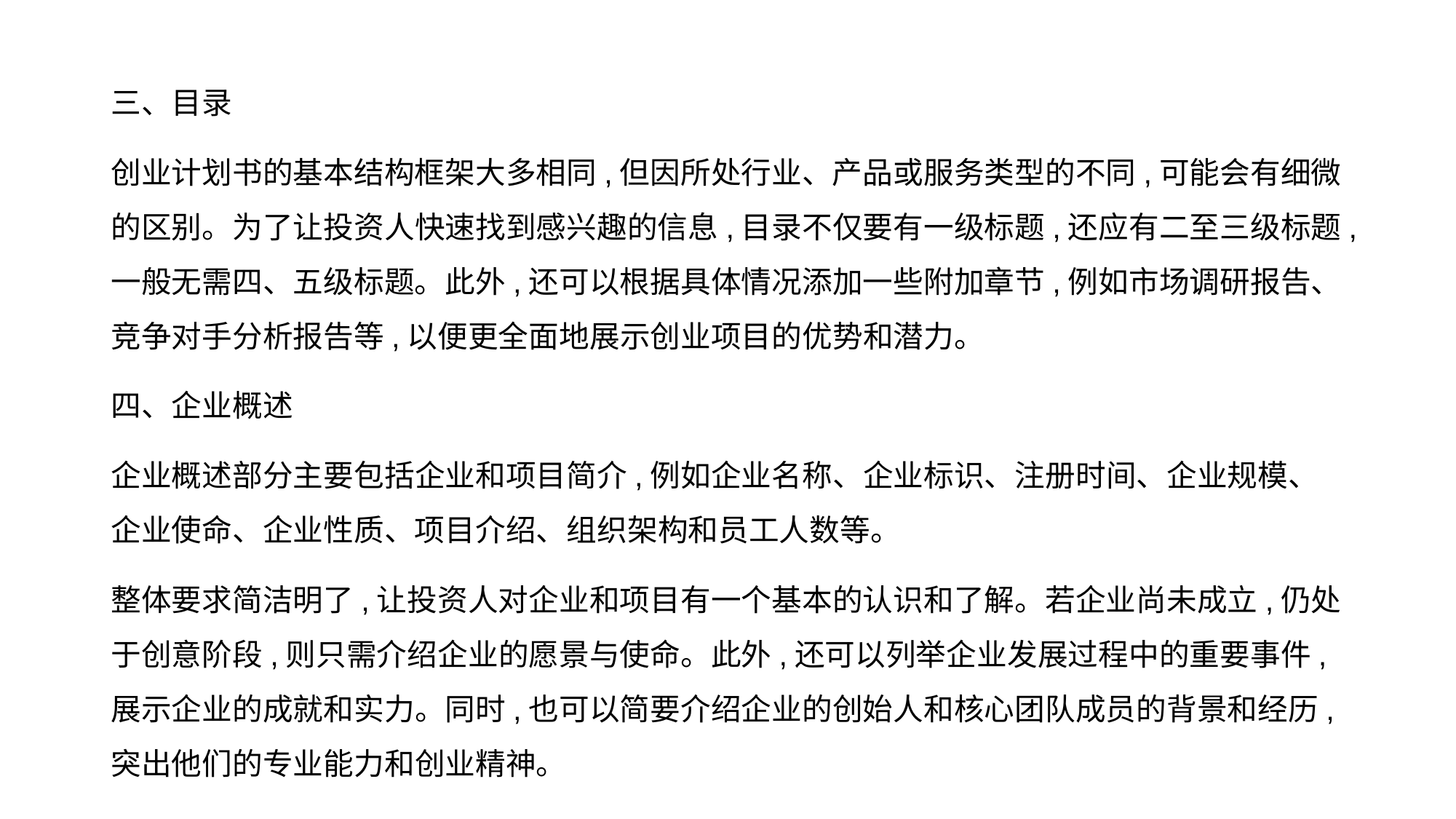

三、目录
创业计划书的基本结构框架大多相同,但因所处行业、产品或服务类型的不同,可能会有细微的区别。为了让投资人快速找到感兴趣的信息,目录不仅要有一级标题,还应有二至三级标题,一般无需四、五级标题。此外,还可以根据具体情况添加一些附加章节,例如市场调研报告、竞争对手分析报告等,以便更全面地展示创业项目的优势和潜力。
四、企业概述
企业概述部分主要包括企业和项目简介,例如企业名称、企业标识、注册时间、企业规模、企业使命、企业性质、项目介绍、组织架构和员工人数等。
整体要求简洁明了,让投资人对企业和项目有一个基本的认识和了解。若企业尚未成立,仍处于创意阶段,则只需介绍企业的愿景与使命。此外,还可以列举企业发展过程中的重要事件,展示企业的成就和实力。同时,也可以简要介绍企业的创始人和核心团队成员的背景和经历,突出他们的专业能力和创业精神。